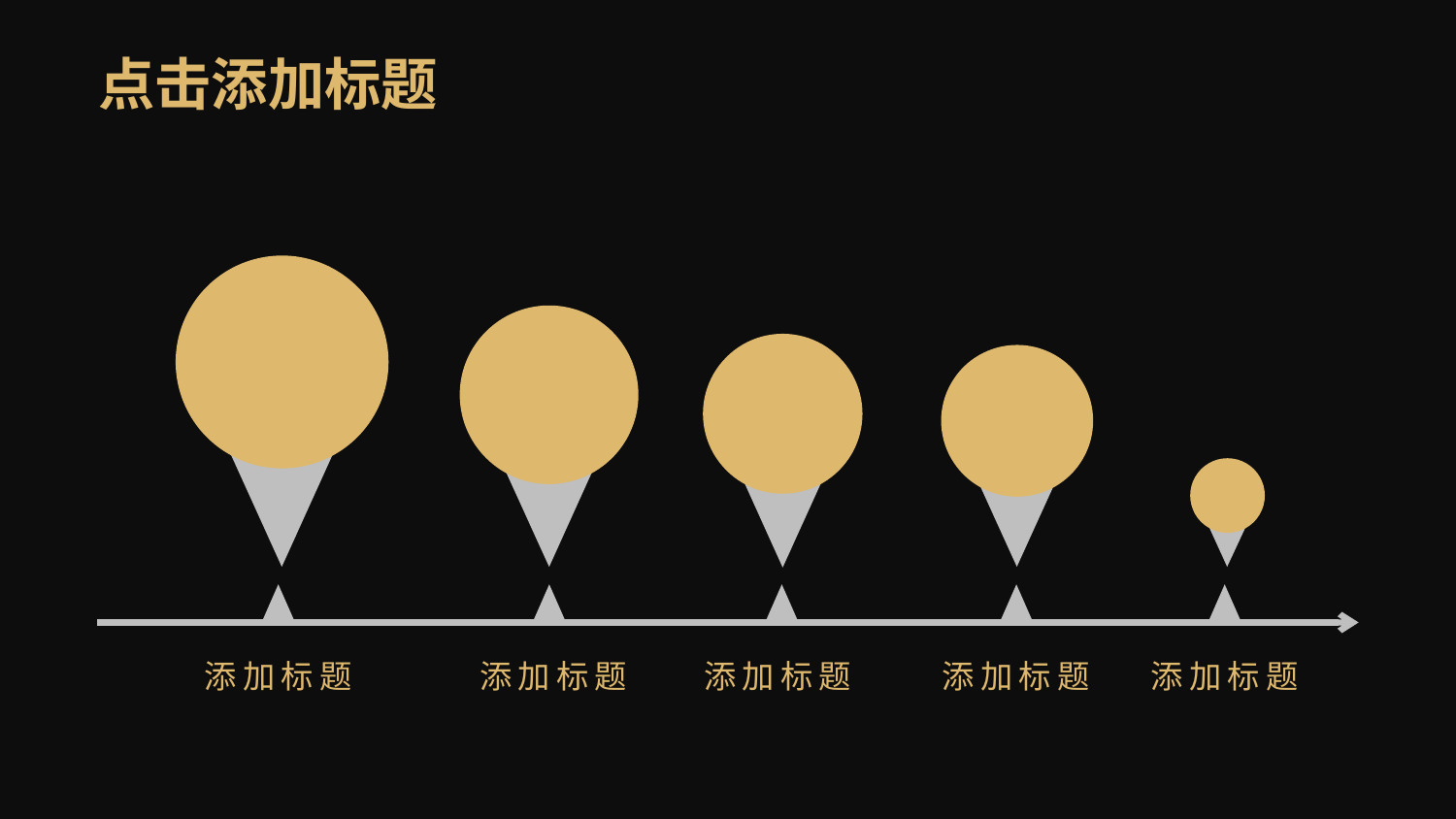

点击添加标题

56%

28%

24%
22%

8%

添加标题
添加标题
添加标题
添加标题
添加标题